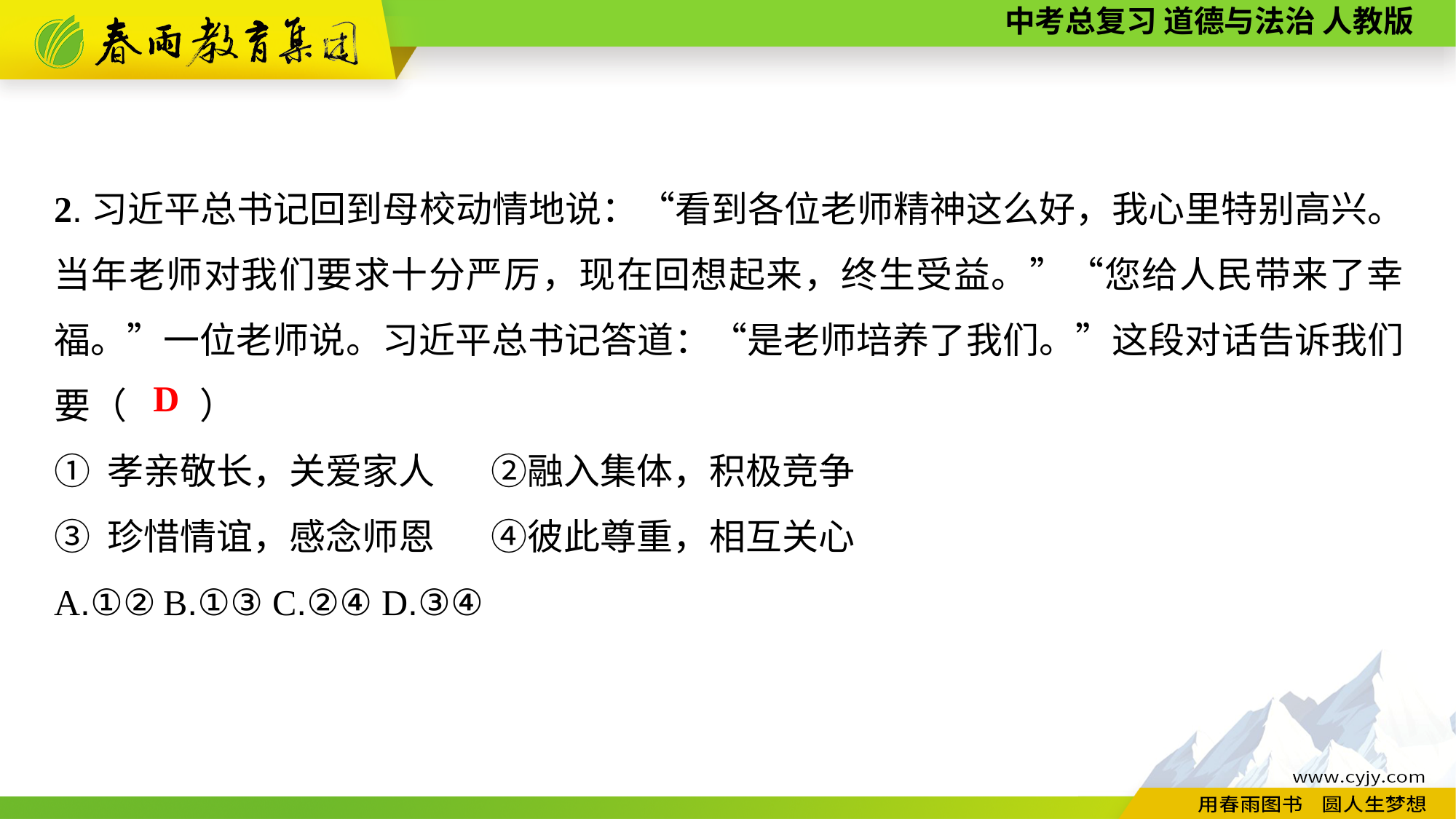

2.习近平总书记回到母校动情地说：“看到各位老师精神这么好，我心里特别高兴。当年老师对我们要求十分严厉，现在回想起来，终生受益。”“您给人民带来了幸福。”一位老师说。习近平总书记答道：“是老师培养了我们。”这段对话告诉我们要（　　）
① 孝亲敬长，关爱家人	②融入集体，积极竞争
③ 珍惜情谊，感念师恩	④彼此尊重，相互关心
A.①②	B.①③	C.②④	D.③④
D